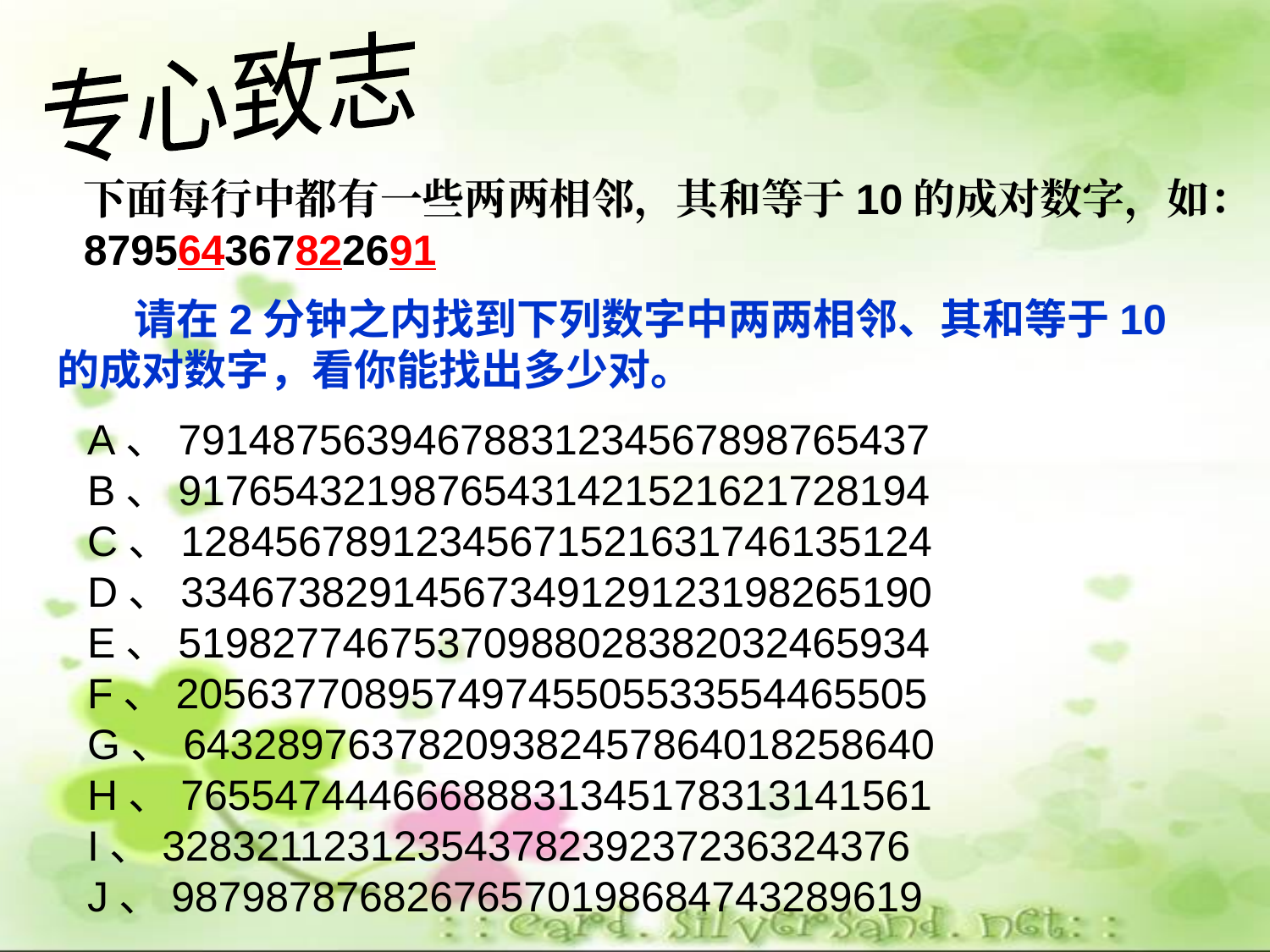

专心致志
下面每行中都有一些两两相邻，其和等于10的成对数字，如：
879564367822691
       请在2分钟之内找到下列数字中两两相邻、其和等于10的成对数字，看你能找出多少对。
A、79148756394678831234567898765437
B、91765432198765431421521621728194
C、12845678912345671521631746135124
D、33467382914567349129123198265190
E、51982774675370988028382032465934
F、20563770895749745505533554465505
G、64328976378209382457864018258640
H、76554744466688831345178313141561
I、32832112312354378239237236324376
J、98798787682676570198684743289619